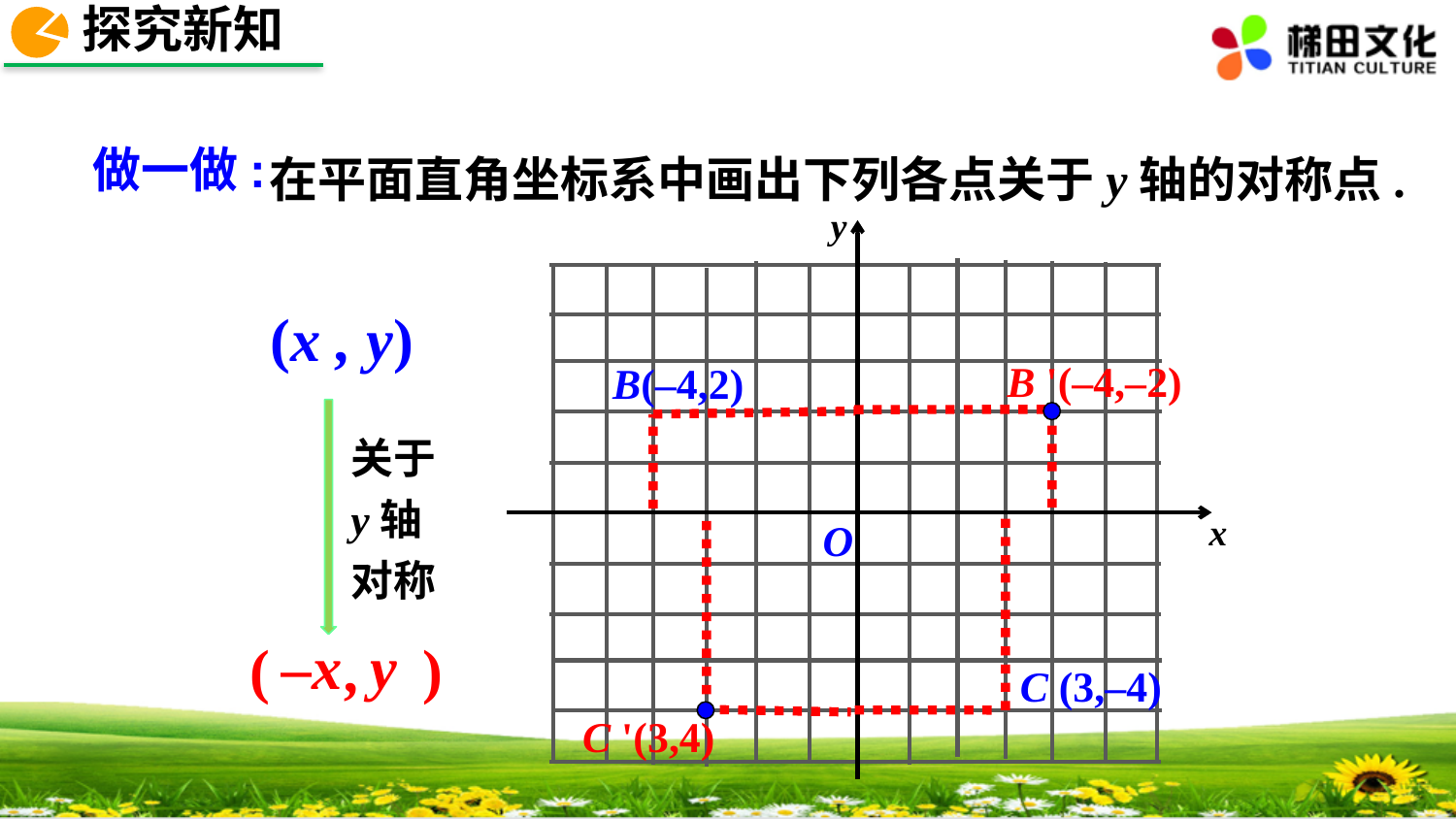

探究新知

在平面直角坐标系中画出下列各点关于y轴的对称点.
做一做:
y
x
O
(x , y)
B '(–4,–2)
B(–4,2)

关于 y轴
对称

–x
y
(     ,    )
C (3,–4)

C '(3,4)